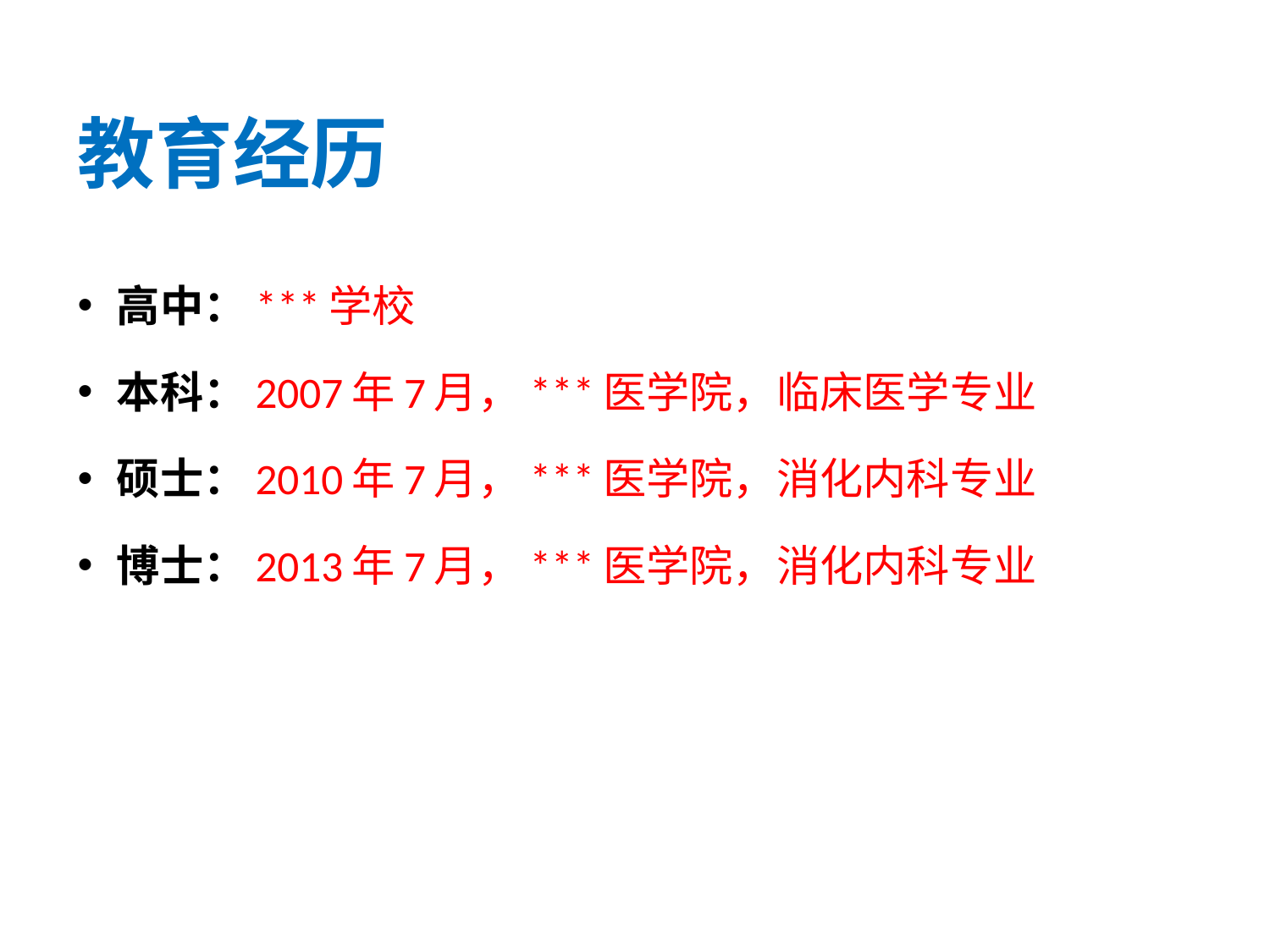

# 教育经历
高中：***学校
本科：2007年7月，***医学院，临床医学专业
硕士：2010年7月，***医学院，消化内科专业
博士：2013年7月，***医学院，消化内科专业